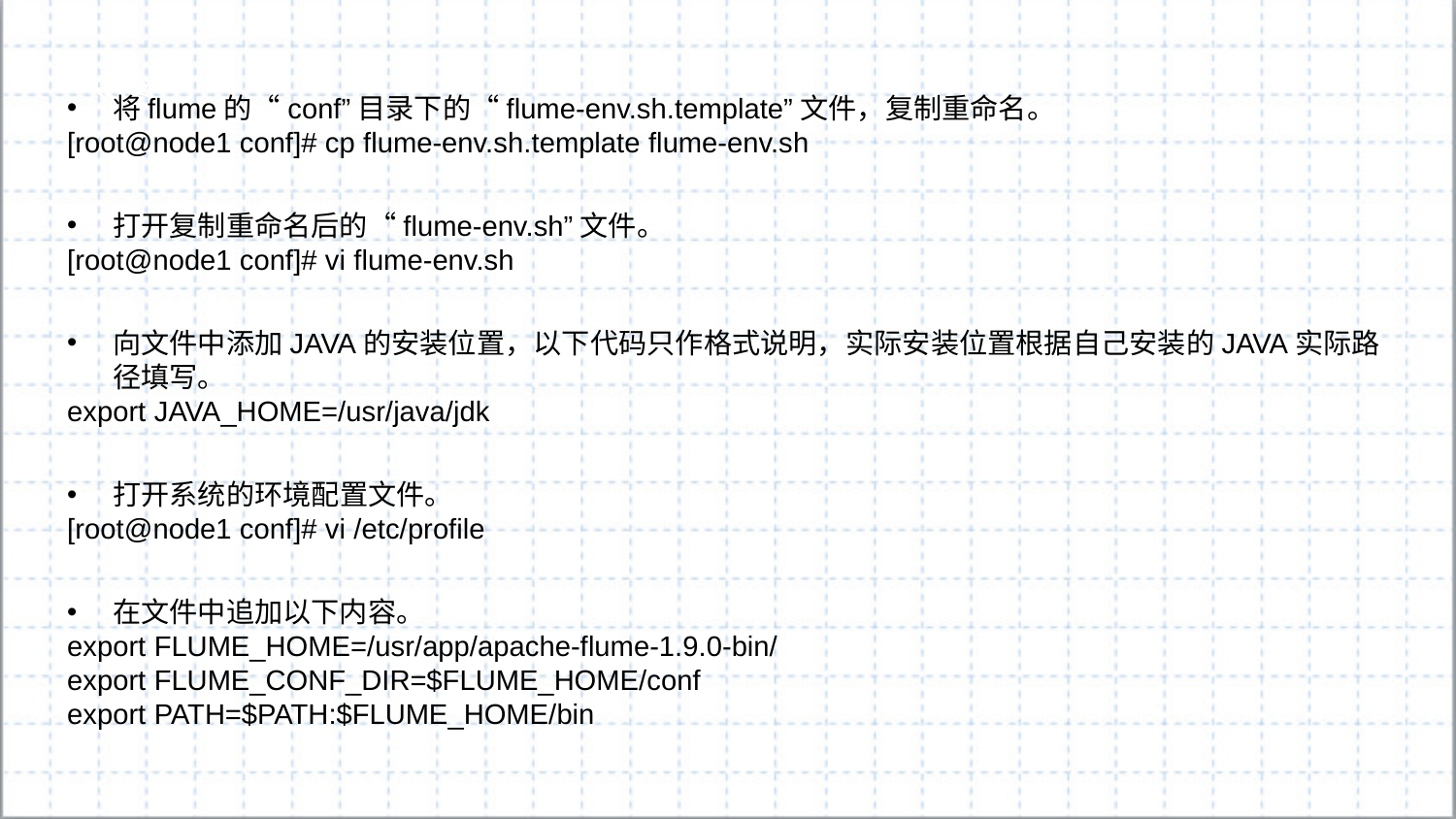

将flume的“conf”目录下的“flume-env.sh.template”文件，复制重命名。
[root@node1 conf]# cp flume-env.sh.template flume-env.sh
打开复制重命名后的“flume-env.sh”文件。
[root@node1 conf]# vi flume-env.sh
向文件中添加JAVA的安装位置，以下代码只作格式说明，实际安装位置根据自己安装的JAVA实际路径填写。
export JAVA_HOME=/usr/java/jdk
打开系统的环境配置文件。
[root@node1 conf]# vi /etc/profile
在文件中追加以下内容。
export FLUME_HOME=/usr/app/apache-flume-1.9.0-bin/
export FLUME_CONF_DIR=$FLUME_HOME/conf
export PATH=$PATH:$FLUME_HOME/bin